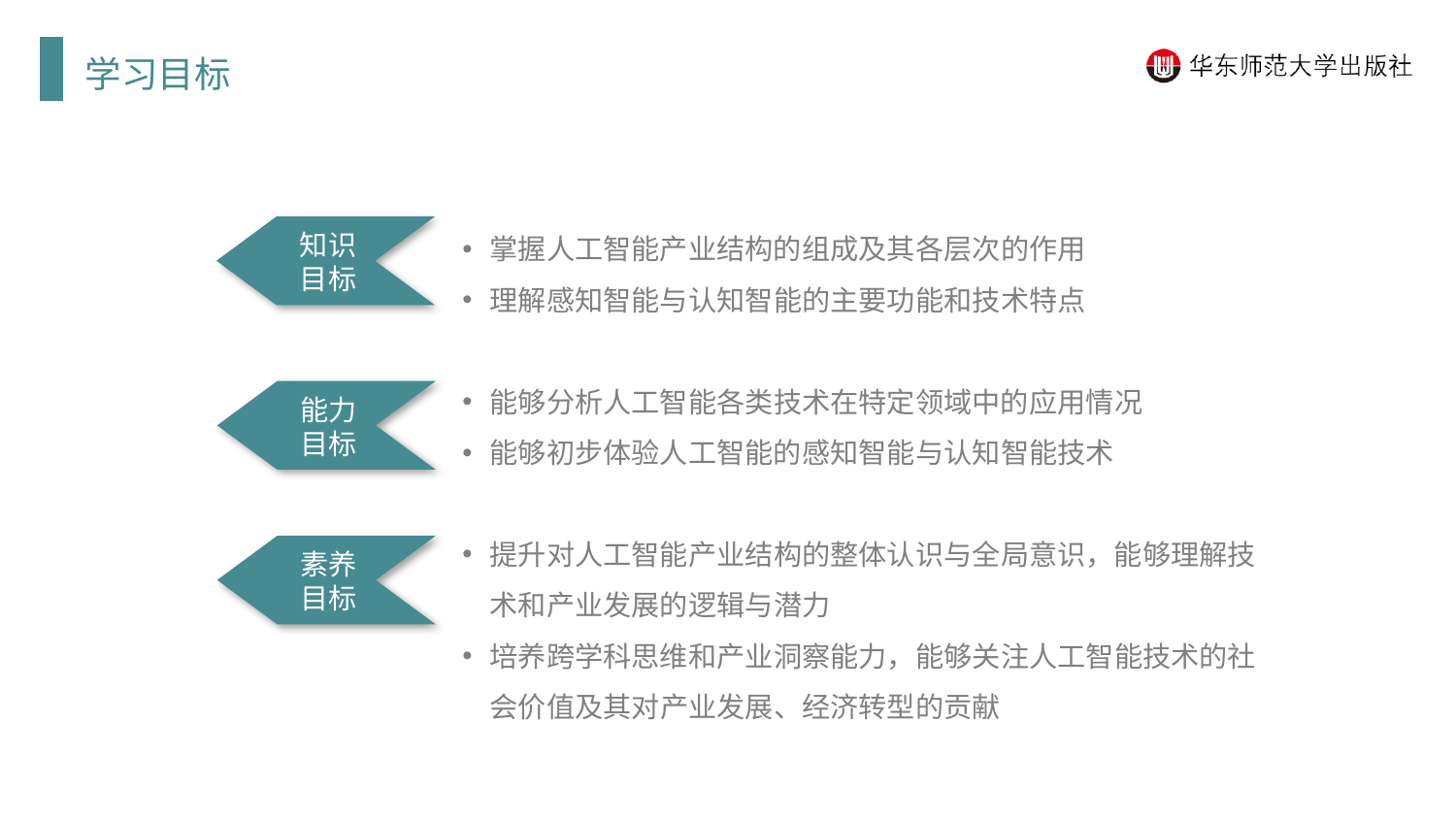

学习目标
掌握人工智能产业结构的组成及其各层次的作用
理解感知智能与认知智能的主要功能和技术特点

能够分析人工智能各类技术在特定领域中的应用情况
能够初步体验人工智能的感知智能与认知智能技术

提升对人工智能产业结构的整体认识与全局意识，能够理解技术和产业发展的逻辑与潜力
培养跨学科思维和产业洞察能力，能够关注人工智能技术的社会价值及其对产业发展、经济转型的贡献

知识目标

能力目标

素养目标